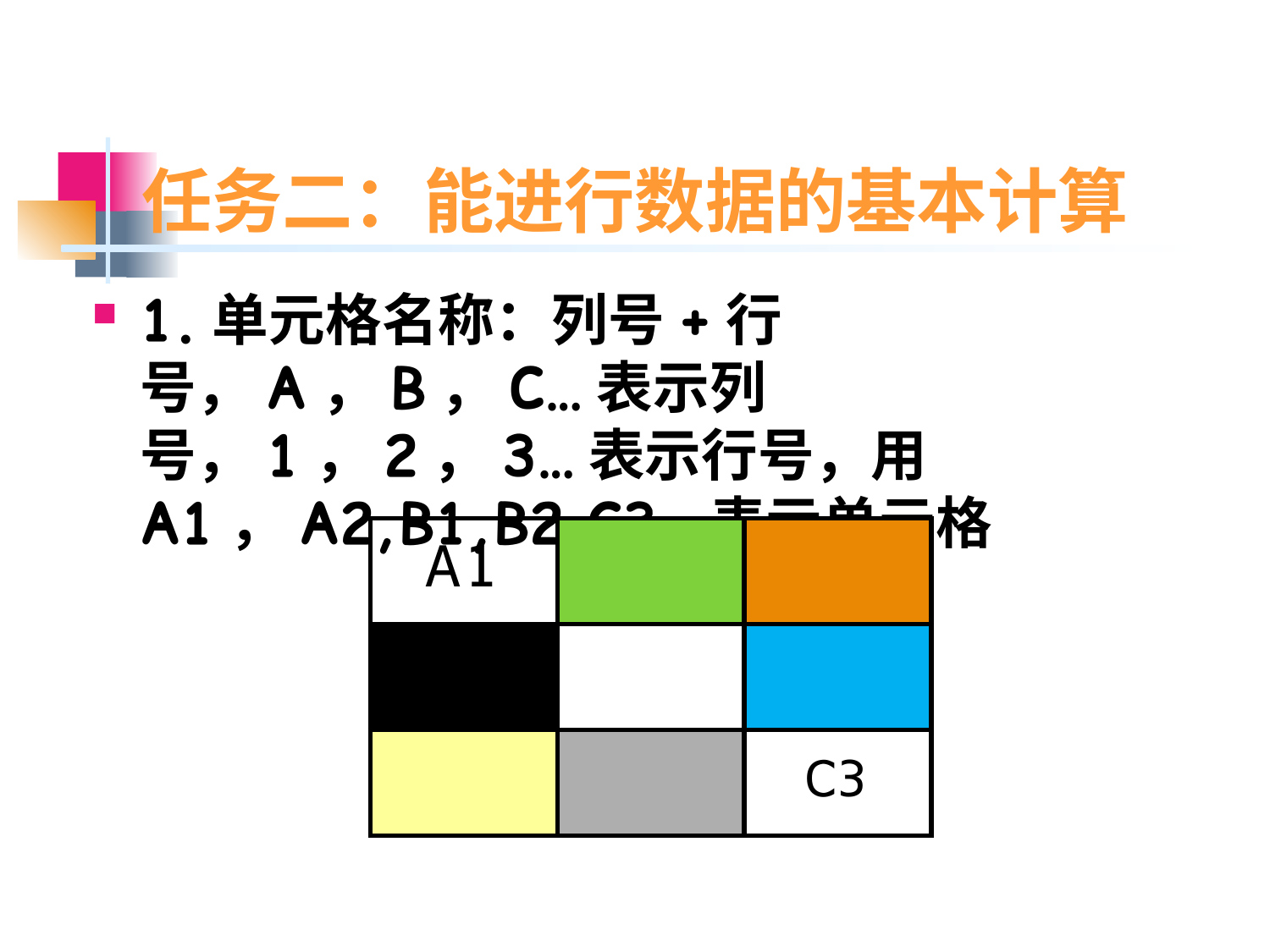

# 任务二：能进行数据的基本计算
1.单元格名称：列号+行号，A，B，C…表示列号，1，2，3…表示行号，用A1，A2,B1,B2,C3…表示单元格
| A1 |  |  |
| --- | --- | --- |
|  |  |  |
|  |  | C3 |